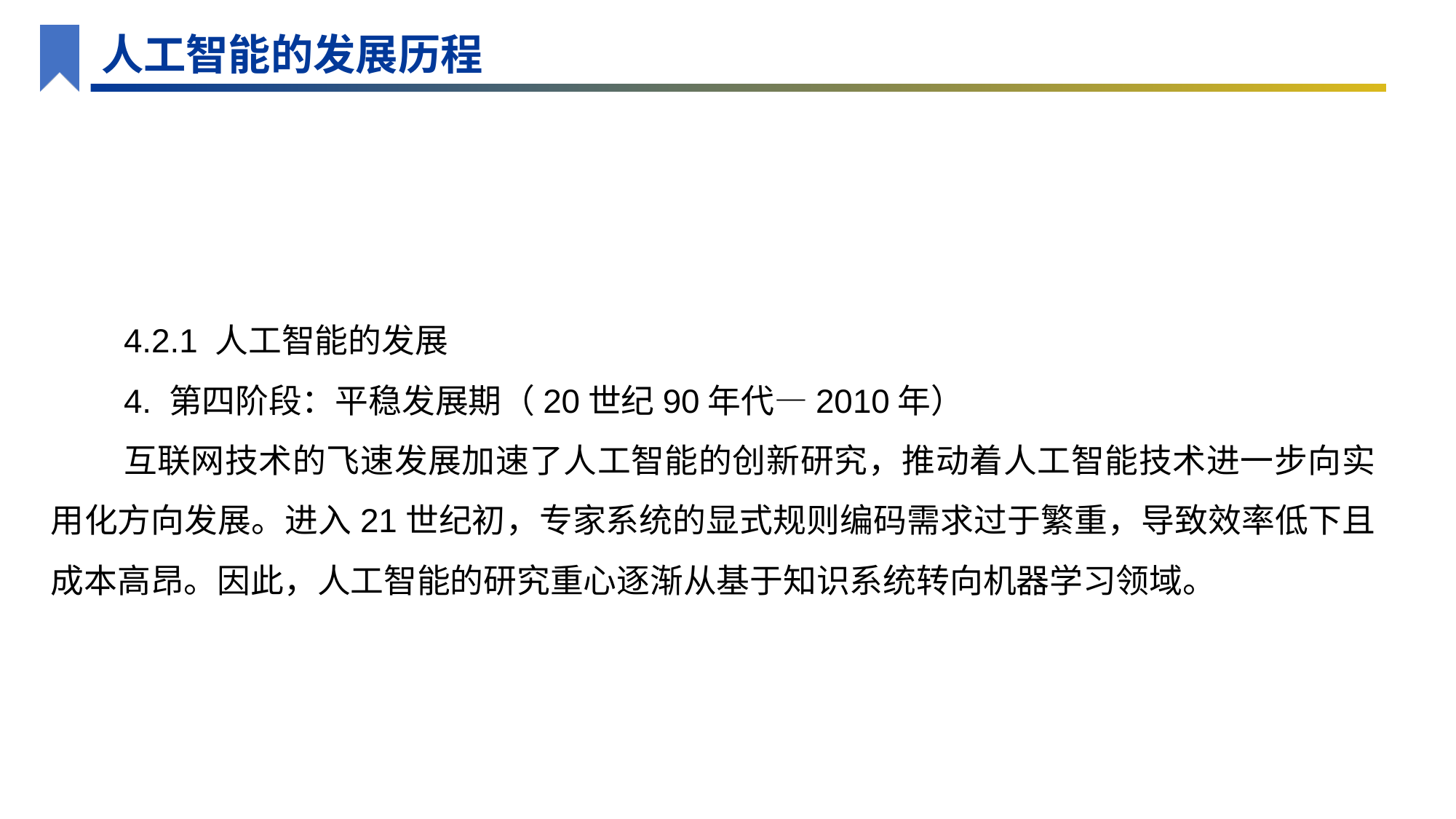

人工智能的发展历程
4.2.1 人工智能的发展
4. 第四阶段：平稳发展期（20世纪90年代—2010年）
互联网技术的飞速发展加速了人工智能的创新研究，推动着人工智能技术进一步向实用化方向发展。进入21世纪初，专家系统的显式规则编码需求过于繁重，导致效率低下且成本高昂。因此，人工智能的研究重心逐渐从基于知识系统转向机器学习领域。